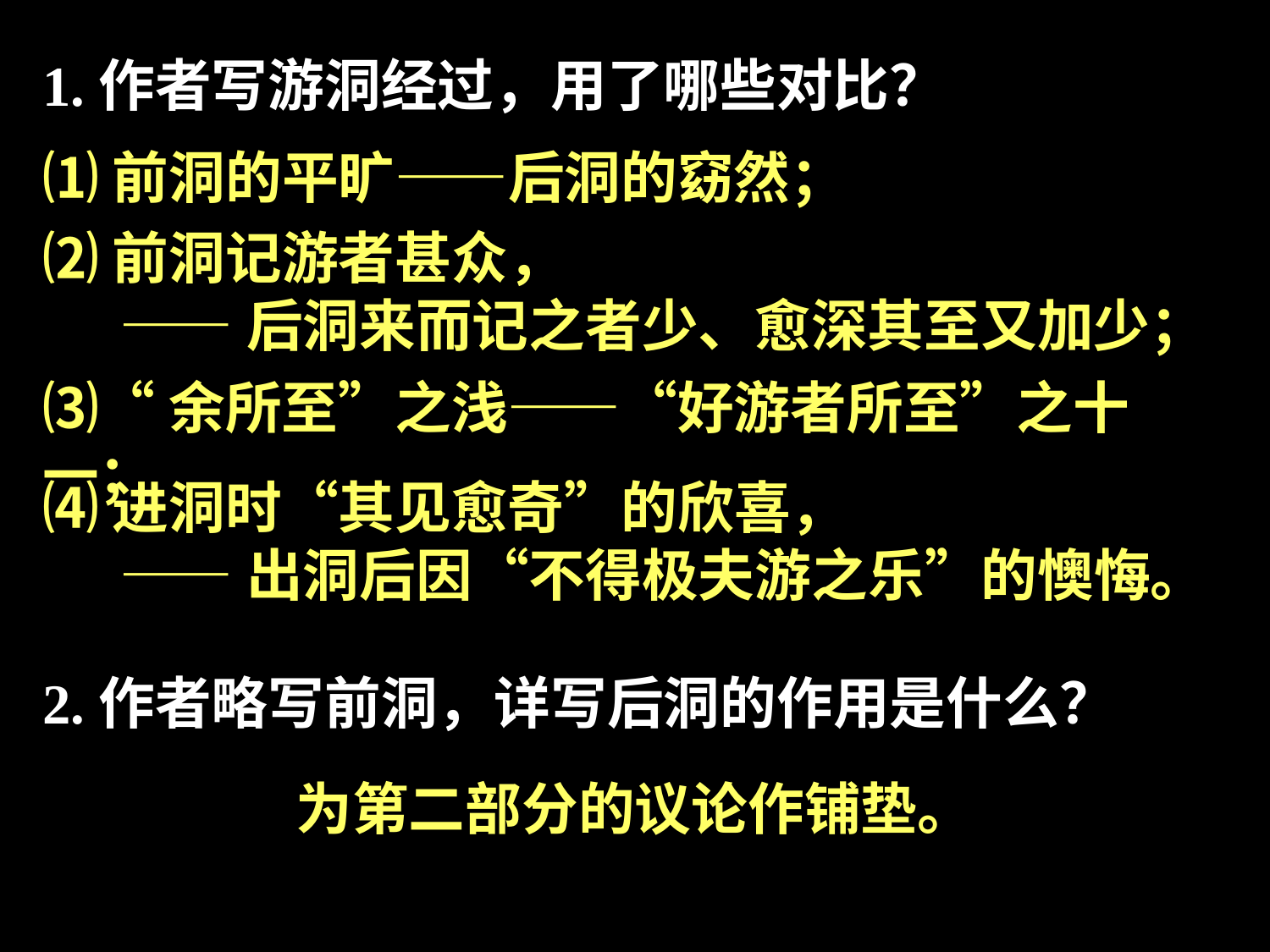

1.作者写游洞经过，用了哪些对比？
⑴前洞的平旷——后洞的窈然；
⑵前洞记游者甚众，
      ——后洞来而记之者少、愈深其至又加少；
⑶“余所至”之浅——“好游者所至”之十一；
⑷进洞时“其见愈奇”的欣喜，
      ——出洞后因“不得极夫游之乐”的懊悔。
2.作者略写前洞，详写后洞的作用是什么？
为第二部分的议论作铺垫。